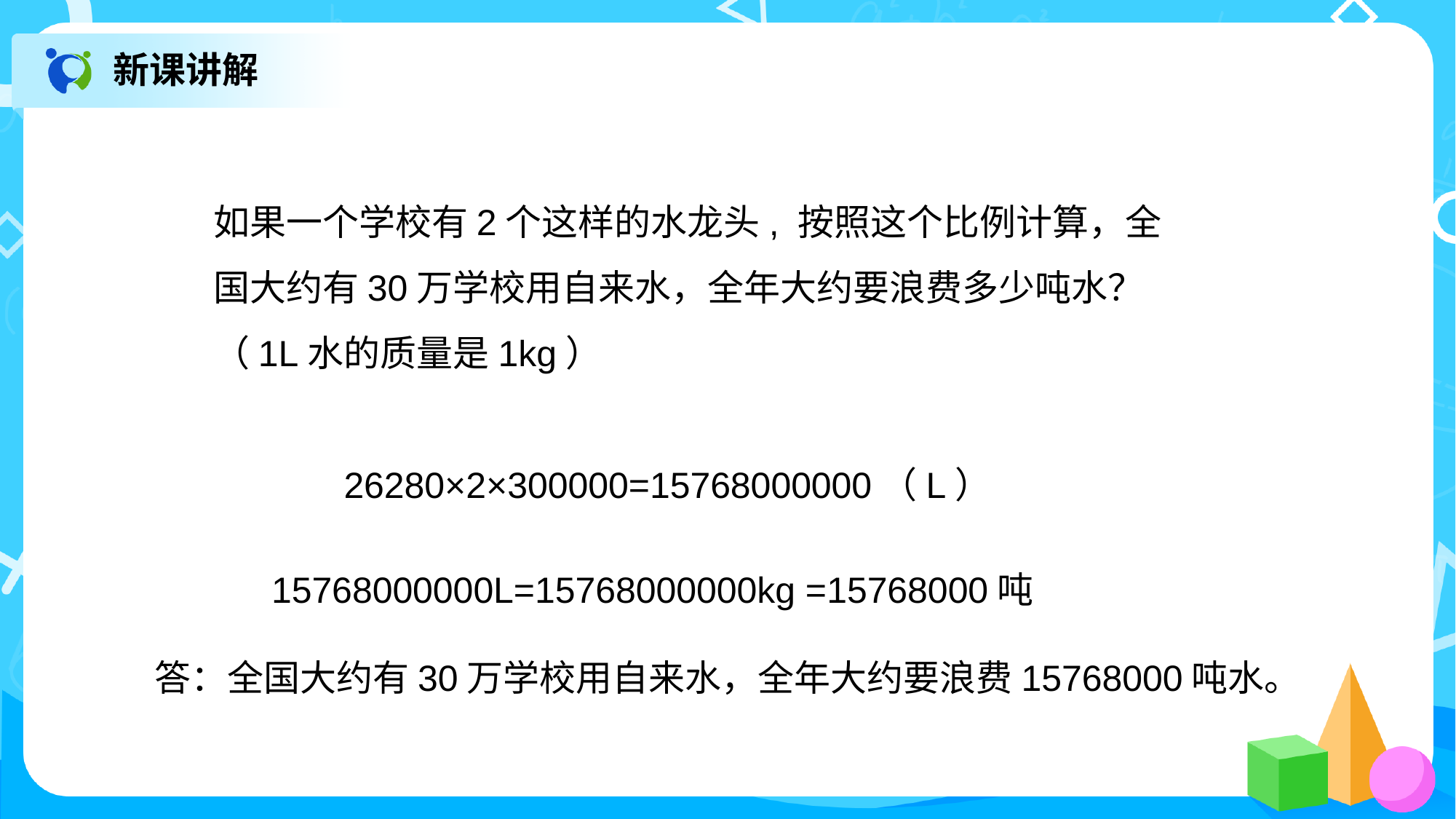

新课讲解
如果一个学校有2个这样的水龙头, 按照这个比例计算，全国大约有30万学校用自来水，全年大约要浪费多少吨水？
（1L水的质量是1kg）
26280×2×300000=15768000000（L）
 15768000000L=15768000000kg =15768000吨
答：全国大约有30万学校用自来水，全年大约要浪费15768000吨水。